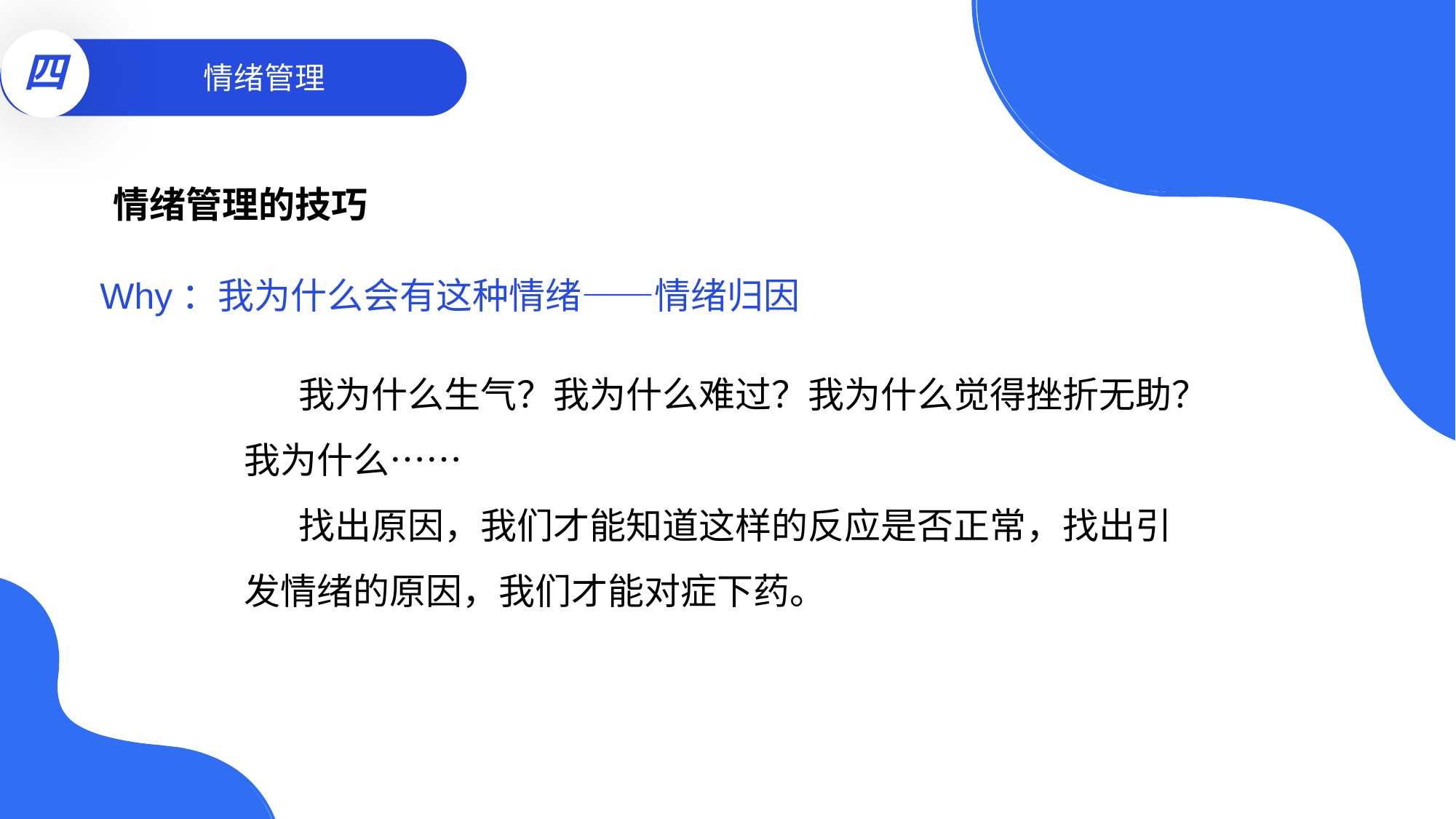

四
情绪管理
情绪管理的技巧
Why：我为什么会有这种情绪——情绪归因
我为什么生气？我为什么难过？我为什么觉得挫折无助？我为什么……
找出原因，我们才能知道这样的反应是否正常，找出引发情绪的原因，我们才能对症下药。